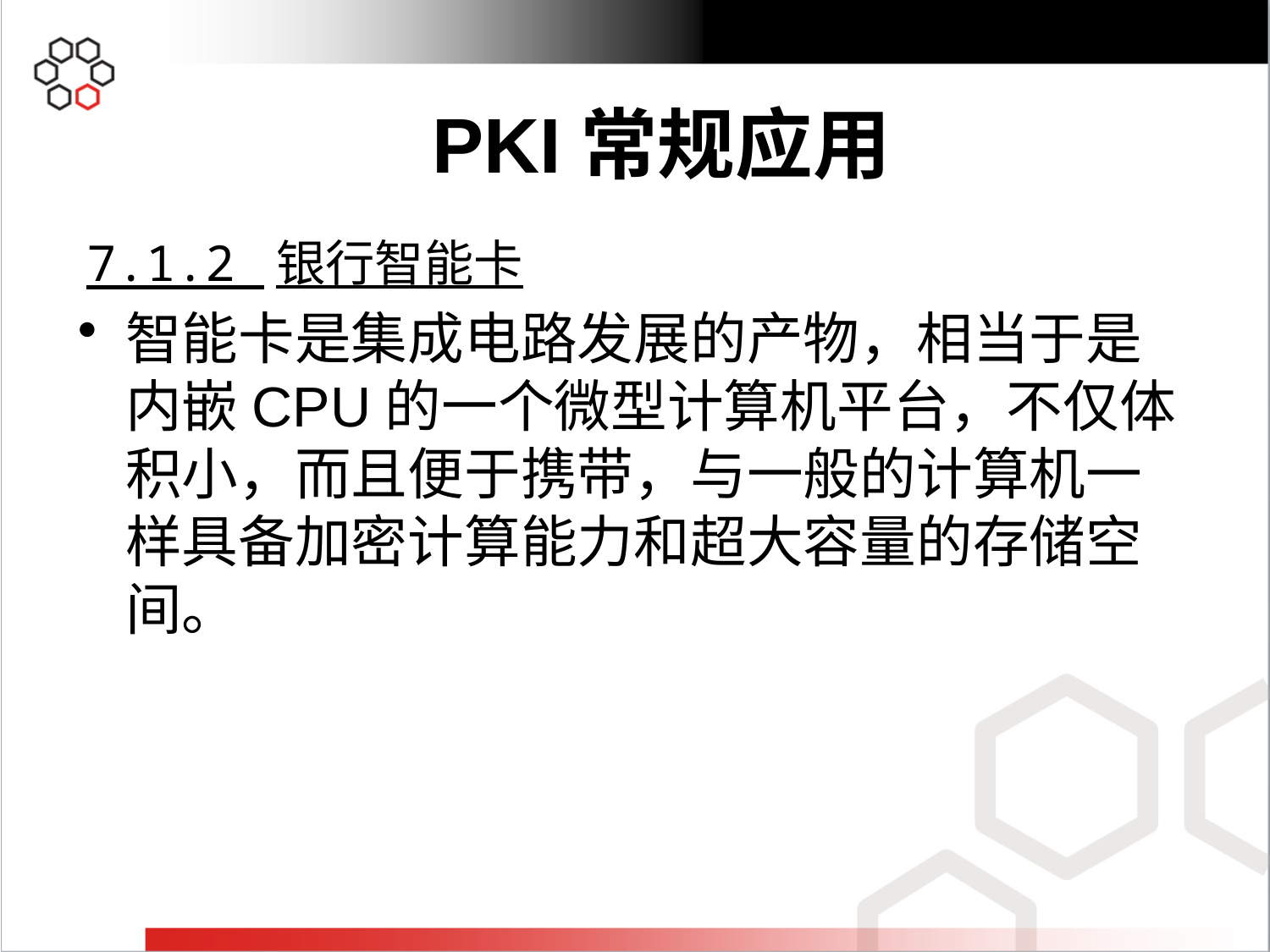

7.1.2 银行智能卡
智能卡是集成电路发展的产物，相当于是内嵌CPU的一个微型计算机平台，不仅体积小，而且便于携带，与一般的计算机一样具备加密计算能力和超大容量的存储空间。